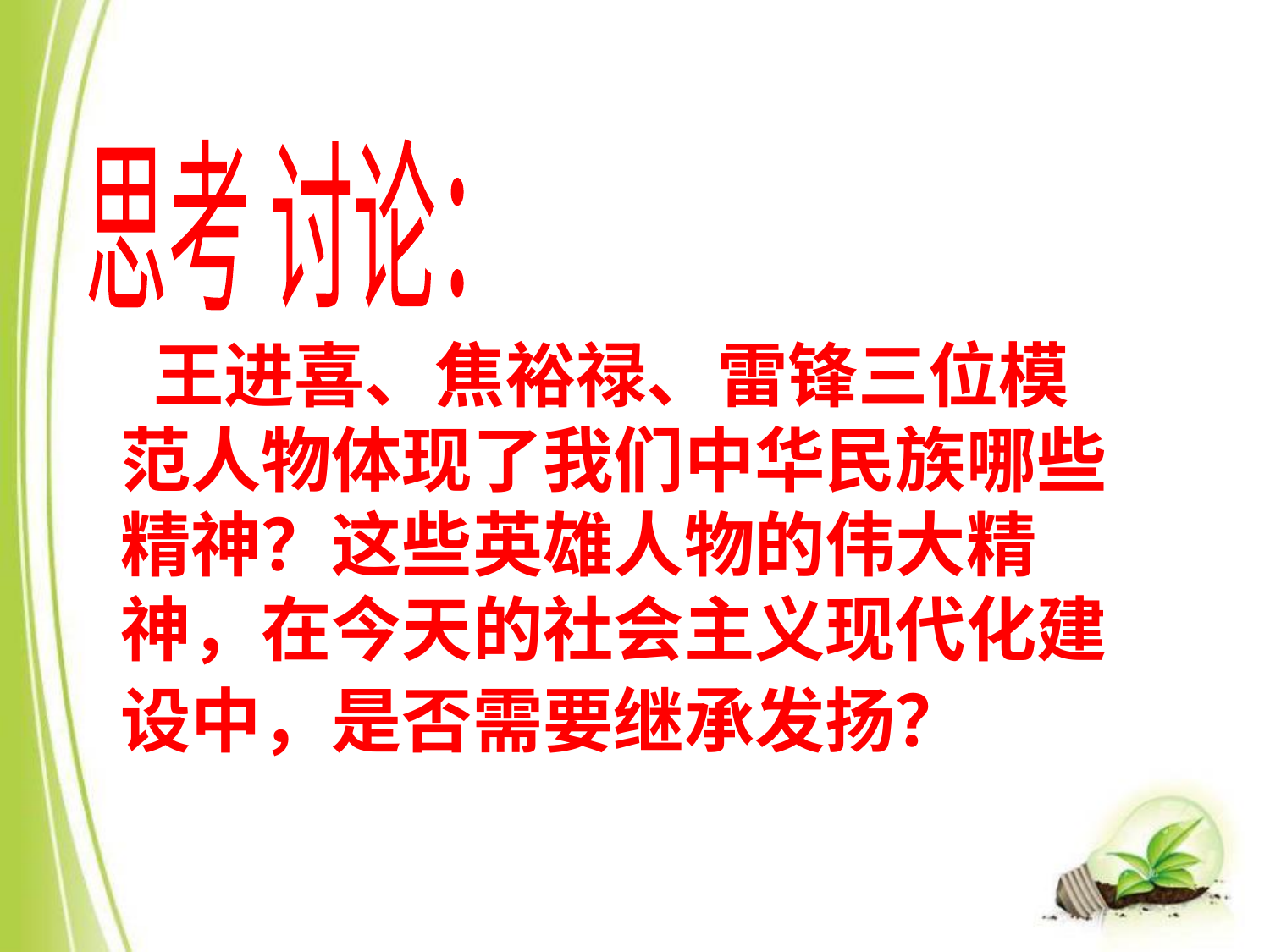

思考 讨论：
 王进喜、焦裕禄、雷锋三位模范人物体现了我们中华民族哪些精神？这些英雄人物的伟大精神，在今天的社会主义现代化建设中，是否需要继承发扬？